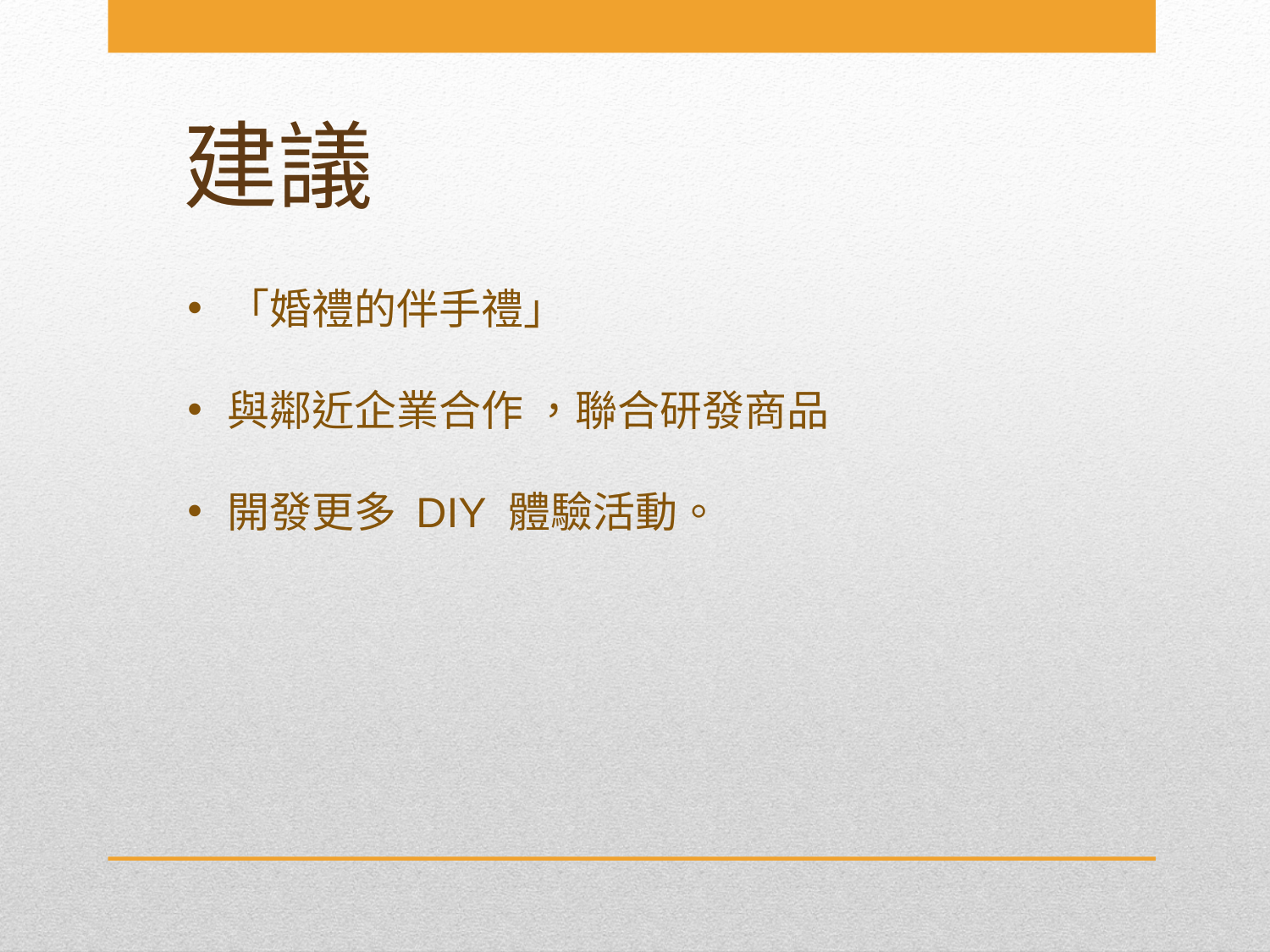

# 建議
「婚禮的伴手禮」

與鄰近企業合作 ，聯合研發商品

開發更多 DIY 體驗活動。